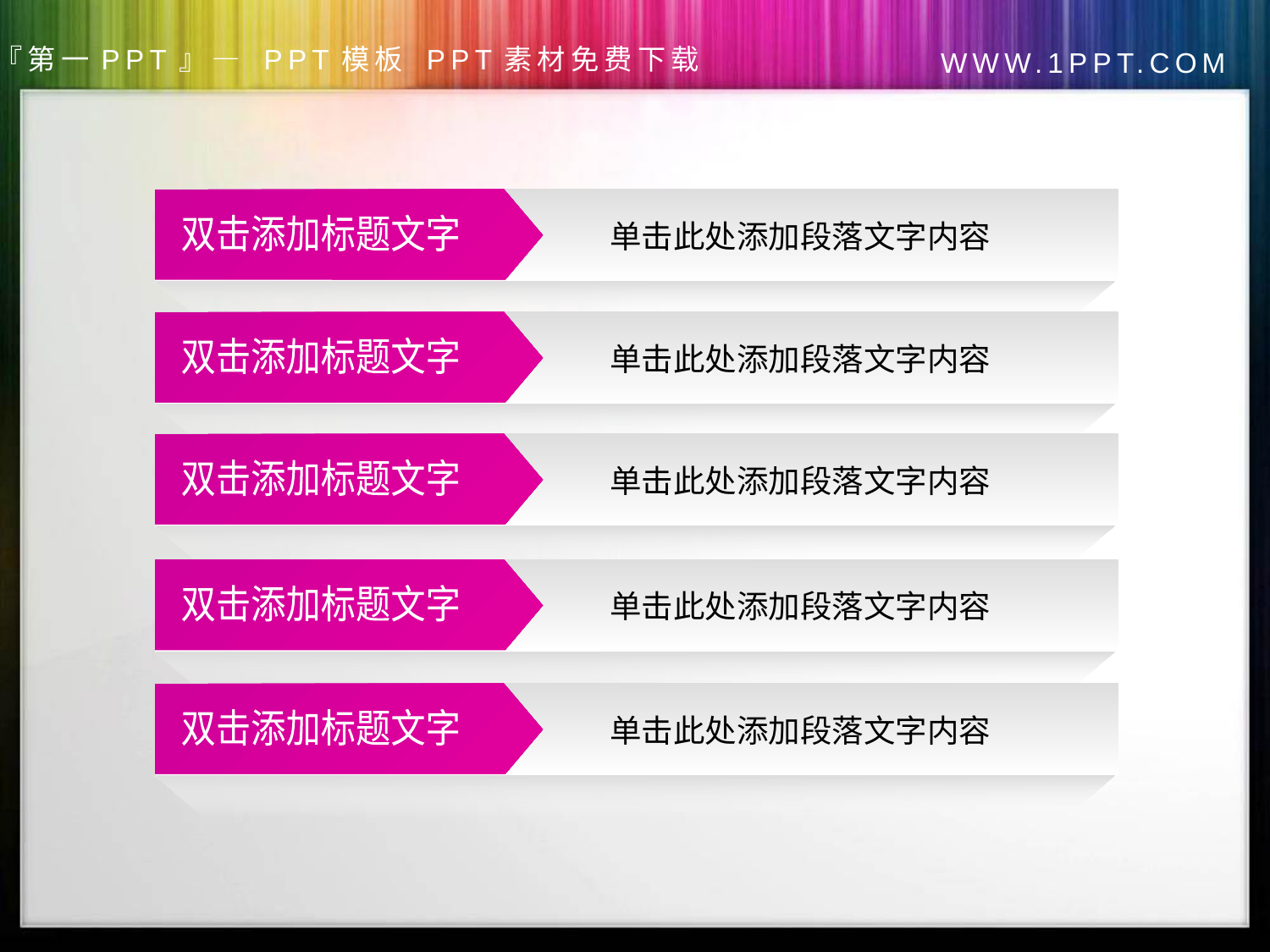

单击此处添加段落文字内容
双击添加标题文字

单击此处添加段落文字内容
双击添加标题文字

单击此处添加段落文字内容
双击添加标题文字

单击此处添加段落文字内容
双击添加标题文字

单击此处添加段落文字内容
双击添加标题文字